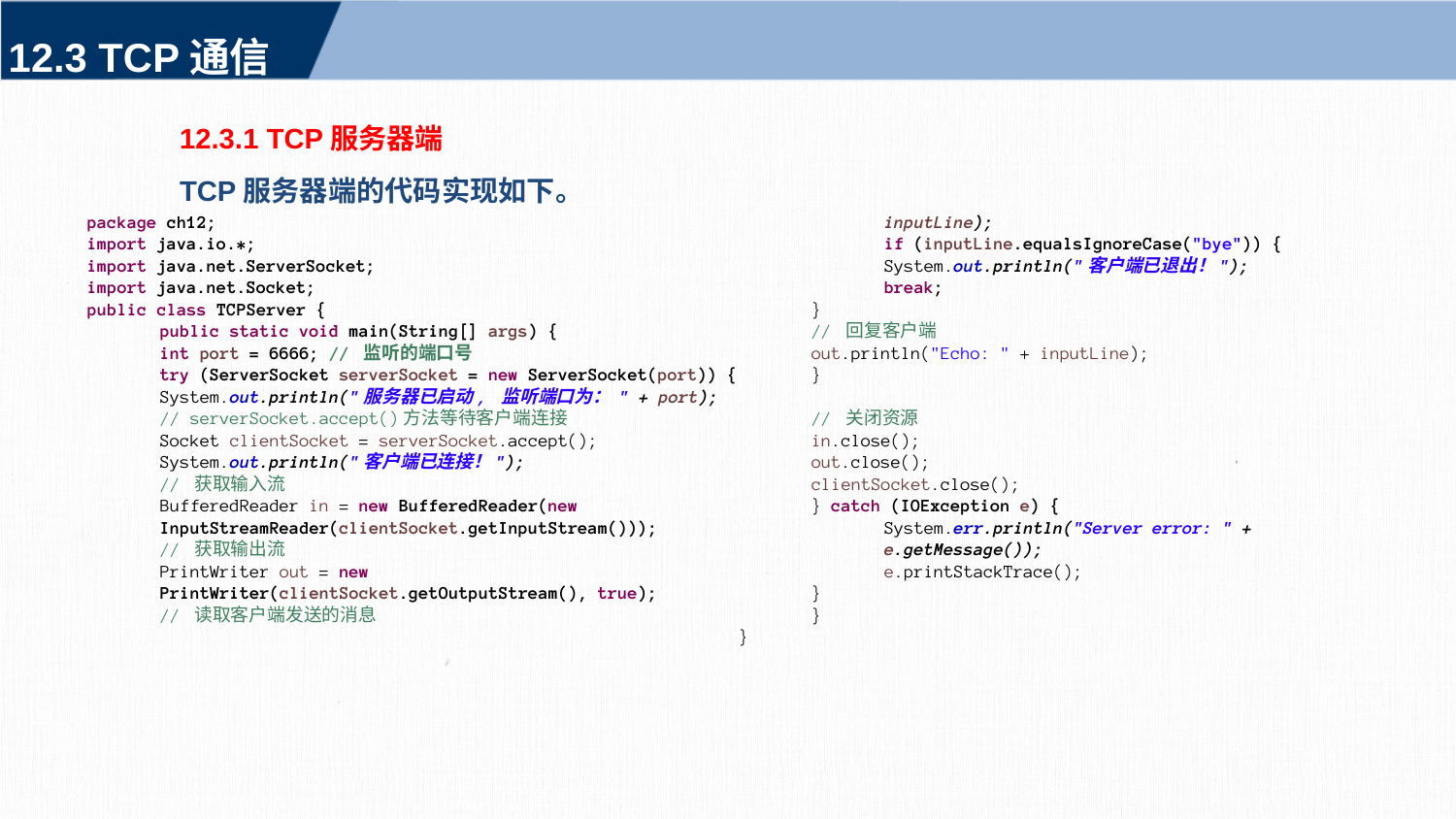

12.3 TCP通信

12.3.1 TCP服务器端
TCP服务器端的代码实现如下。
package ch12;
import java.io.*;
import java.net.ServerSocket;
import java.net.Socket;
public class TCPServer {
public static void main(String[] args) {
int port = 6666; // 监听的端口号
try (ServerSocket serverSocket = new ServerSocket(port)) {
System.out.println("服务器已启动, 监听端口为： " + port);
// serverSocket.accept()方法等待客户端连接
Socket clientSocket = serverSocket.accept();
System.out.println("客户端已连接！");
// 获取输入流
BufferedReader in = new BufferedReader(new InputStreamReader(clientSocket.getInputStream()));
// 获取输出流
PrintWriter out = new PrintWriter(clientSocket.getOutputStream(), true);
// 读取客户端发送的消息

String inputLine;
while ((inputLine = in.readLine()) != null) {
System.out.println("接收客户端数据为: " + inputLine);
if (inputLine.equalsIgnoreCase("bye")) {
System.out.println("客户端已退出！");
break;
}
// 回复客户端
out.println("Echo: " + inputLine);
}

// 关闭资源
in.close();
out.close();
clientSocket.close();
} catch (IOException e) {
System.err.println("Server error: " + e.getMessage());
e.printStackTrace();
}
}
}